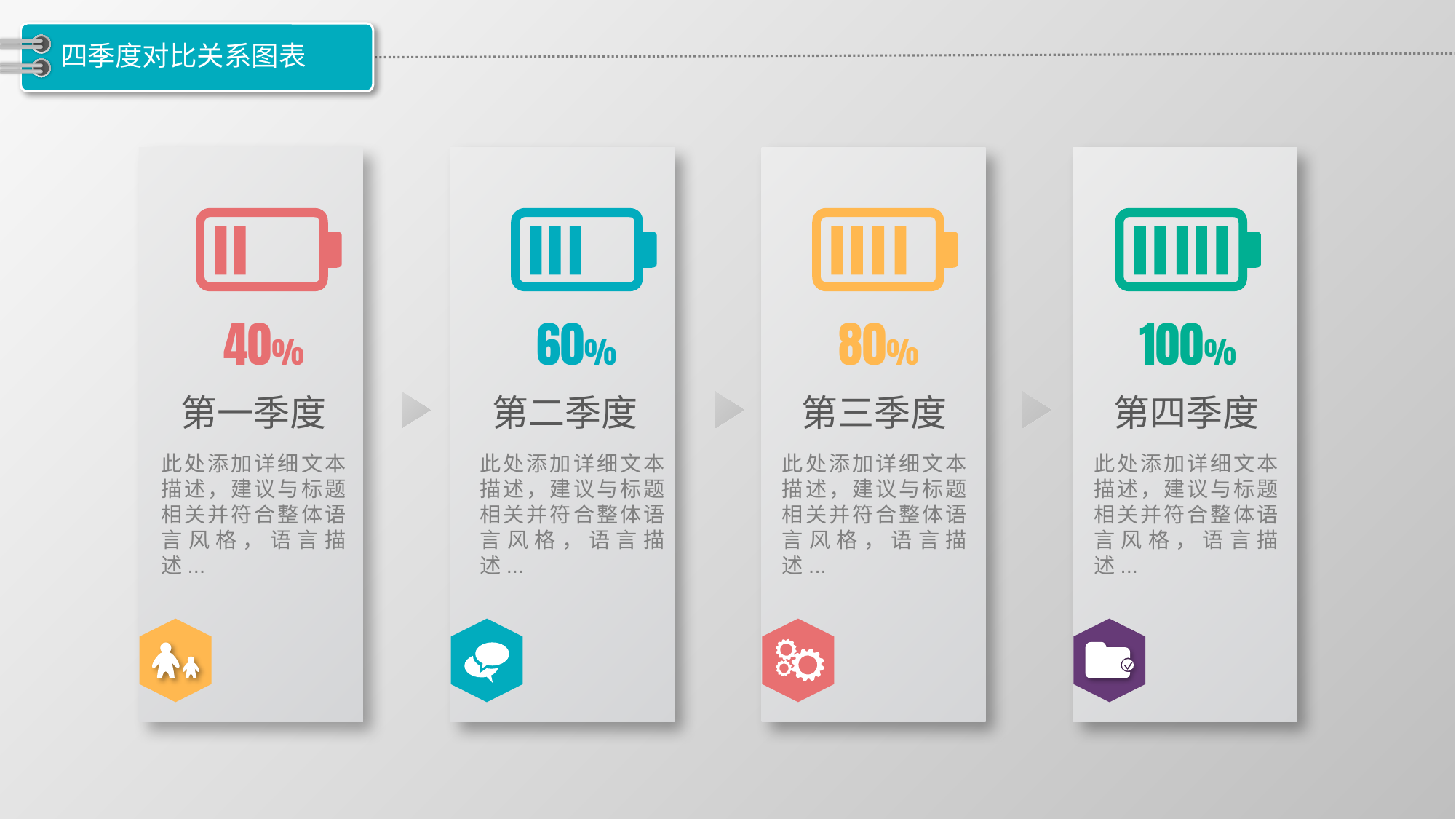

# 四季度对比关系图表

40%
60%
80%
100%
第一季度
第二季度
第三季度
第四季度

此处添加详细文本描述，建议与标题相关并符合整体语言风格，语言描述...
此处添加详细文本描述，建议与标题相关并符合整体语言风格，语言描述...
此处添加详细文本描述，建议与标题相关并符合整体语言风格，语言描述...
此处添加详细文本描述，建议与标题相关并符合整体语言风格，语言描述...